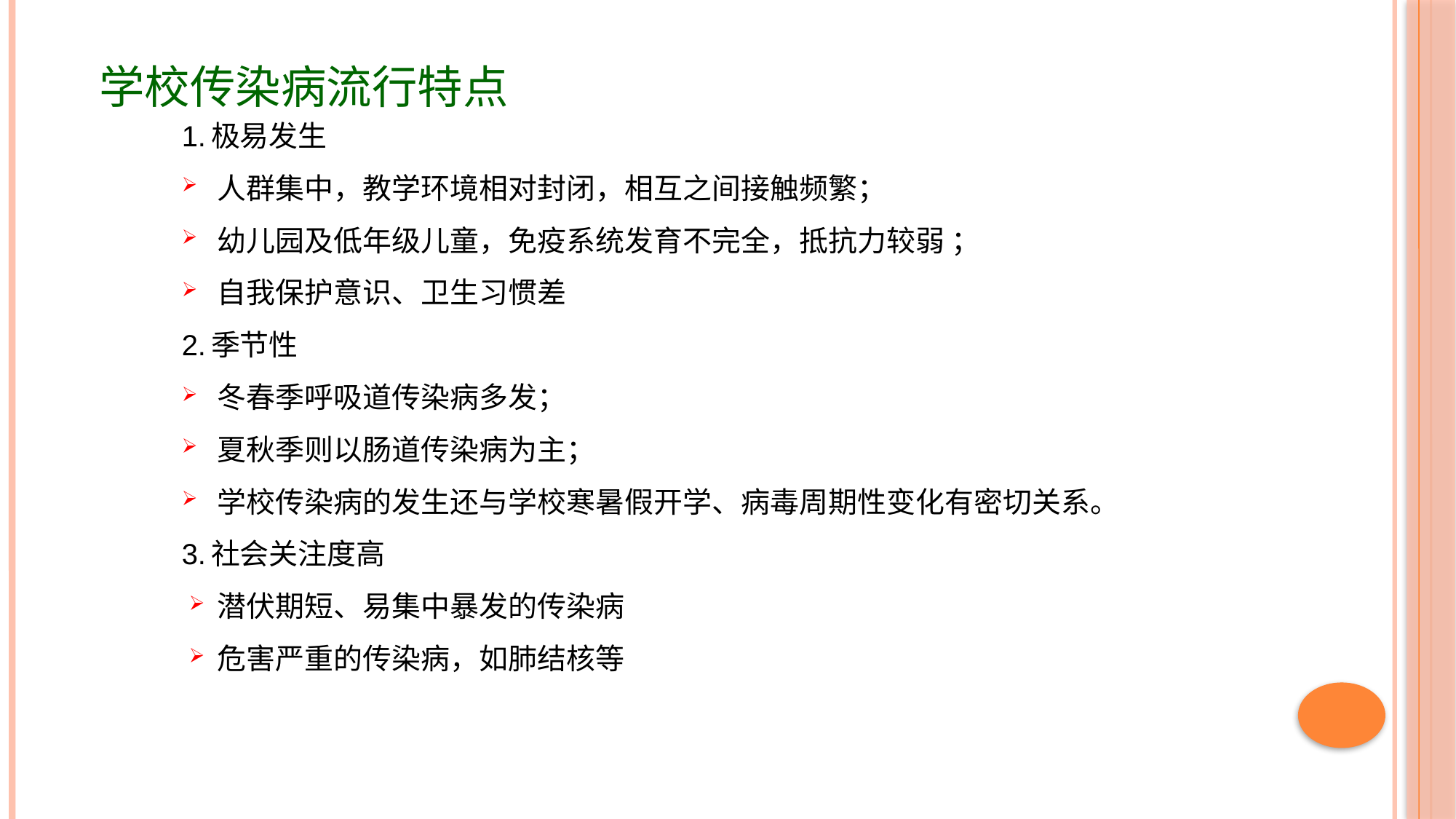

# 学校传染病流行特点
1.极易发生
人群集中，教学环境相对封闭，相互之间接触频繁；
幼儿园及低年级儿童，免疫系统发育不完全，抵抗力较弱 ；
自我保护意识、卫生习惯差
2.季节性
冬春季呼吸道传染病多发；
夏秋季则以肠道传染病为主；
学校传染病的发生还与学校寒暑假开学、病毒周期性变化有密切关系。
3.社会关注度高
潜伏期短、易集中暴发的传染病
危害严重的传染病，如肺结核等